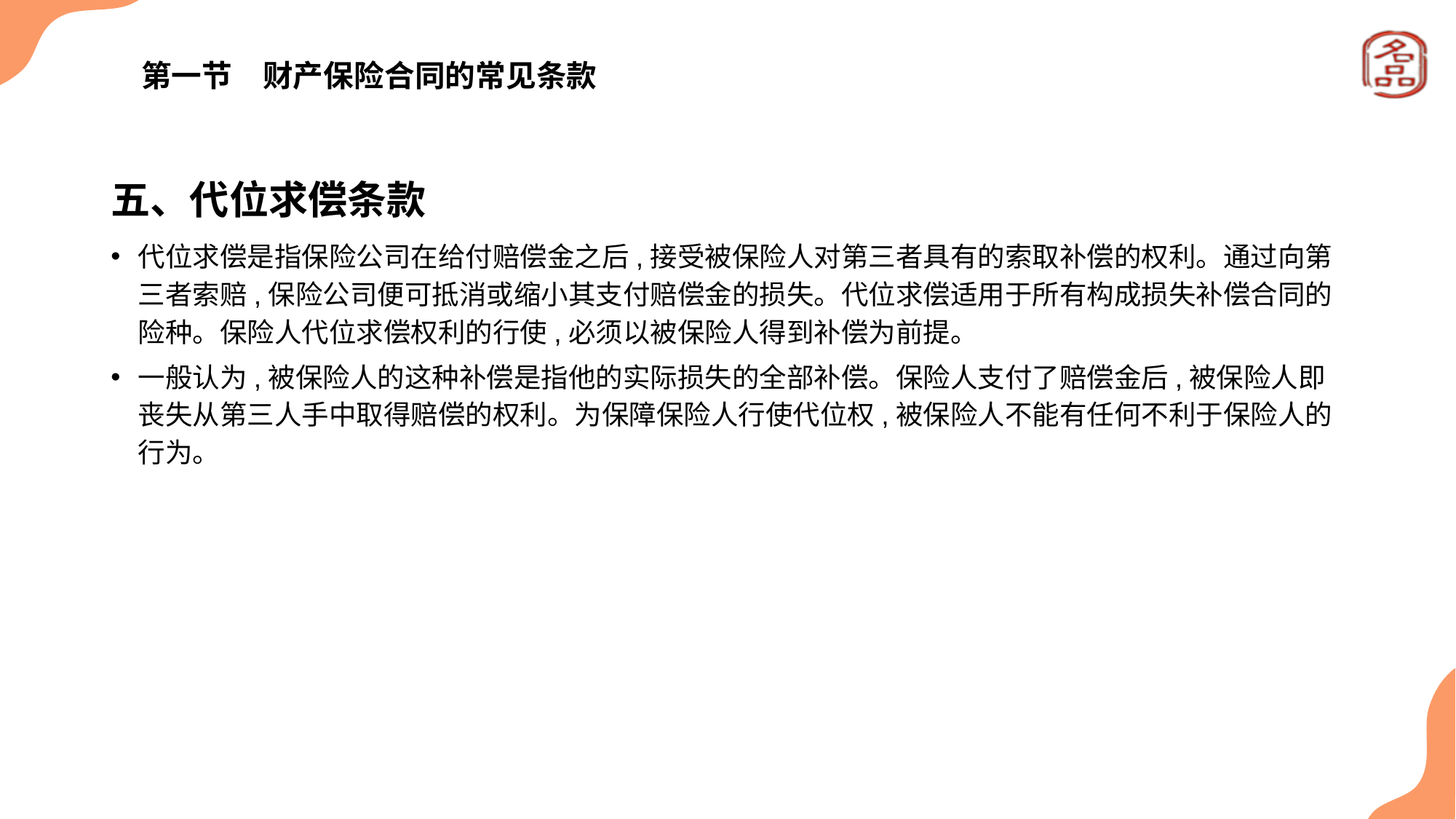

# 第一节　财产保险合同的常见条款
五、代位求偿条款
代位求偿是指保险公司在给付赔偿金之后,接受被保险人对第三者具有的索取补偿的权利。通过向第三者索赔,保险公司便可抵消或缩小其支付赔偿金的损失。代位求偿适用于所有构成损失补偿合同的险种。保险人代位求偿权利的行使,必须以被保险人得到补偿为前提。
一般认为,被保险人的这种补偿是指他的实际损失的全部补偿。保险人支付了赔偿金后,被保险人即丧失从第三人手中取得赔偿的权利。为保障保险人行使代位权,被保险人不能有任何不利于保险人的行为。